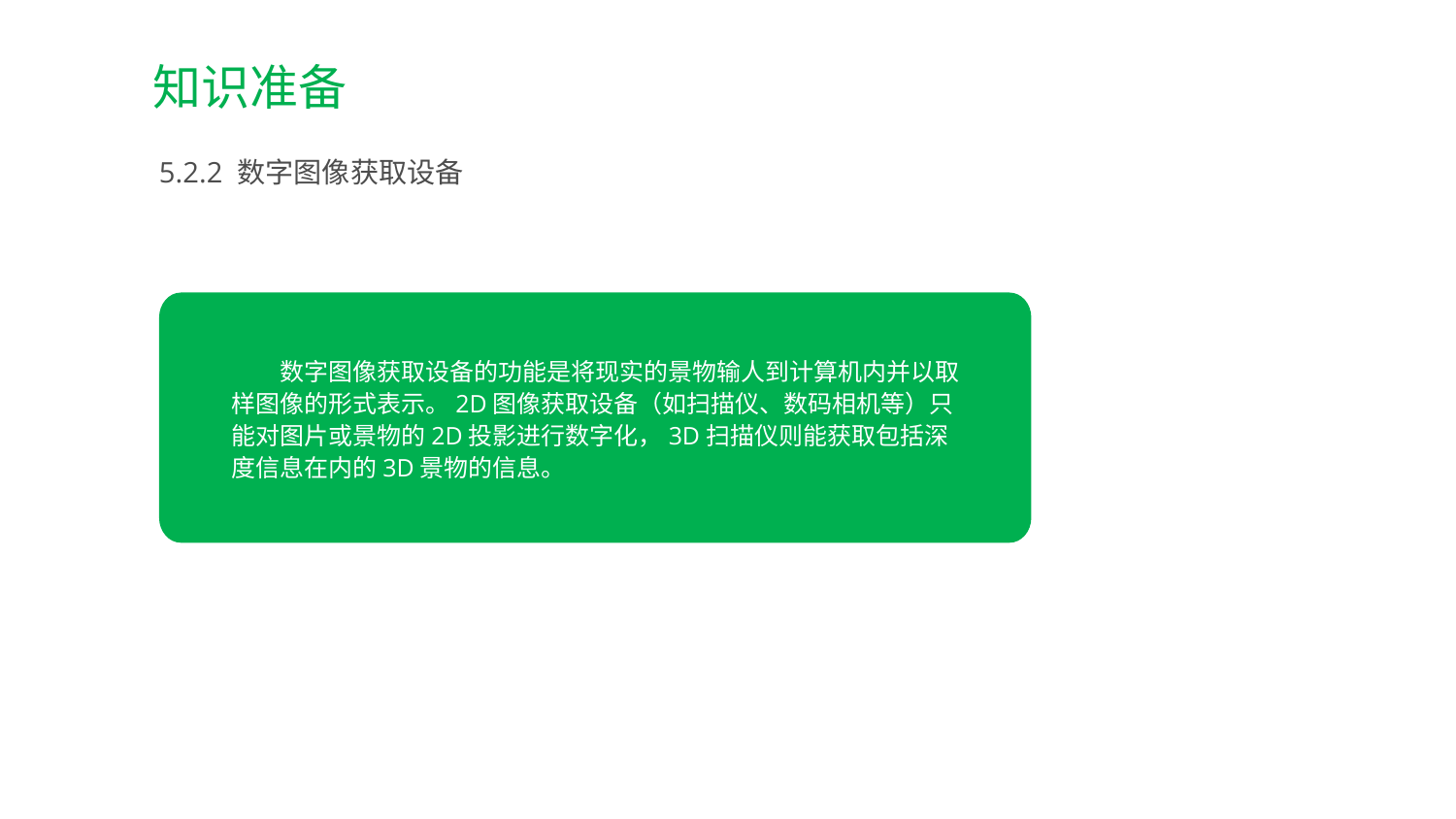

知识准备

5.2.2 数字图像获取设备

        数字图像获取设备的功能是将现实的景物输人到计算机内并以取样图像的形式表示。2D图像获取设备（如扫描仪、数码相机等）只能对图片或景物的2D投影进行数字化，3D扫描仪则能获取包括深度信息在内的3D景物的信息。